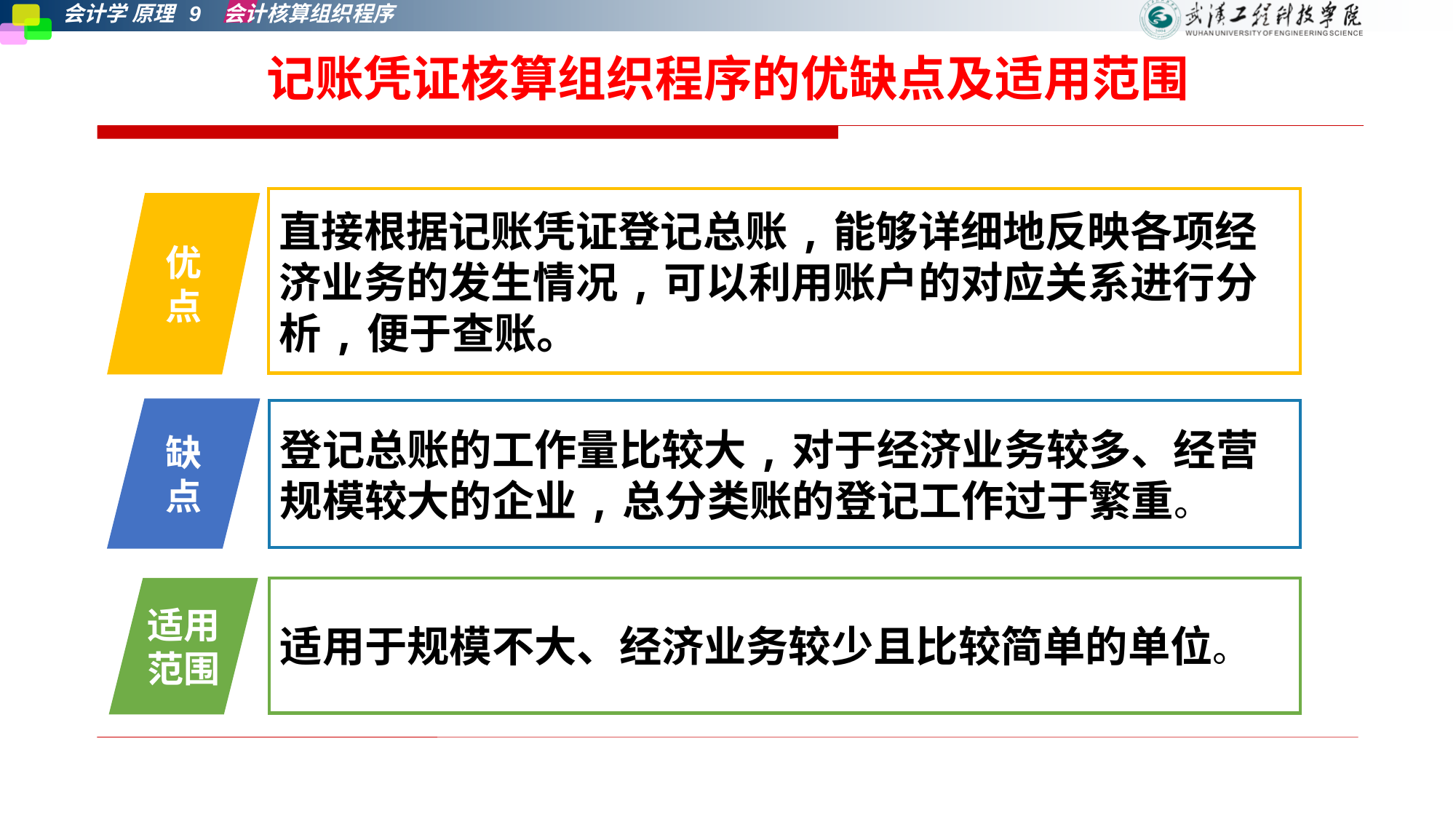

# 记账凭证核算组织程序的优缺点及适用范围
直接根据记账凭证登记总账,能够详细地反映各项经济业务的发生情况,可以利用账户的对应关系进行分析,便于查账。
优点
登记总账的工作量比较大,对于经济业务较多、经营规模较大的企业,总分类账的登记工作过于繁重。
缺点
适用范围
适用于规模不大、经济业务较少且比较简单的单位。